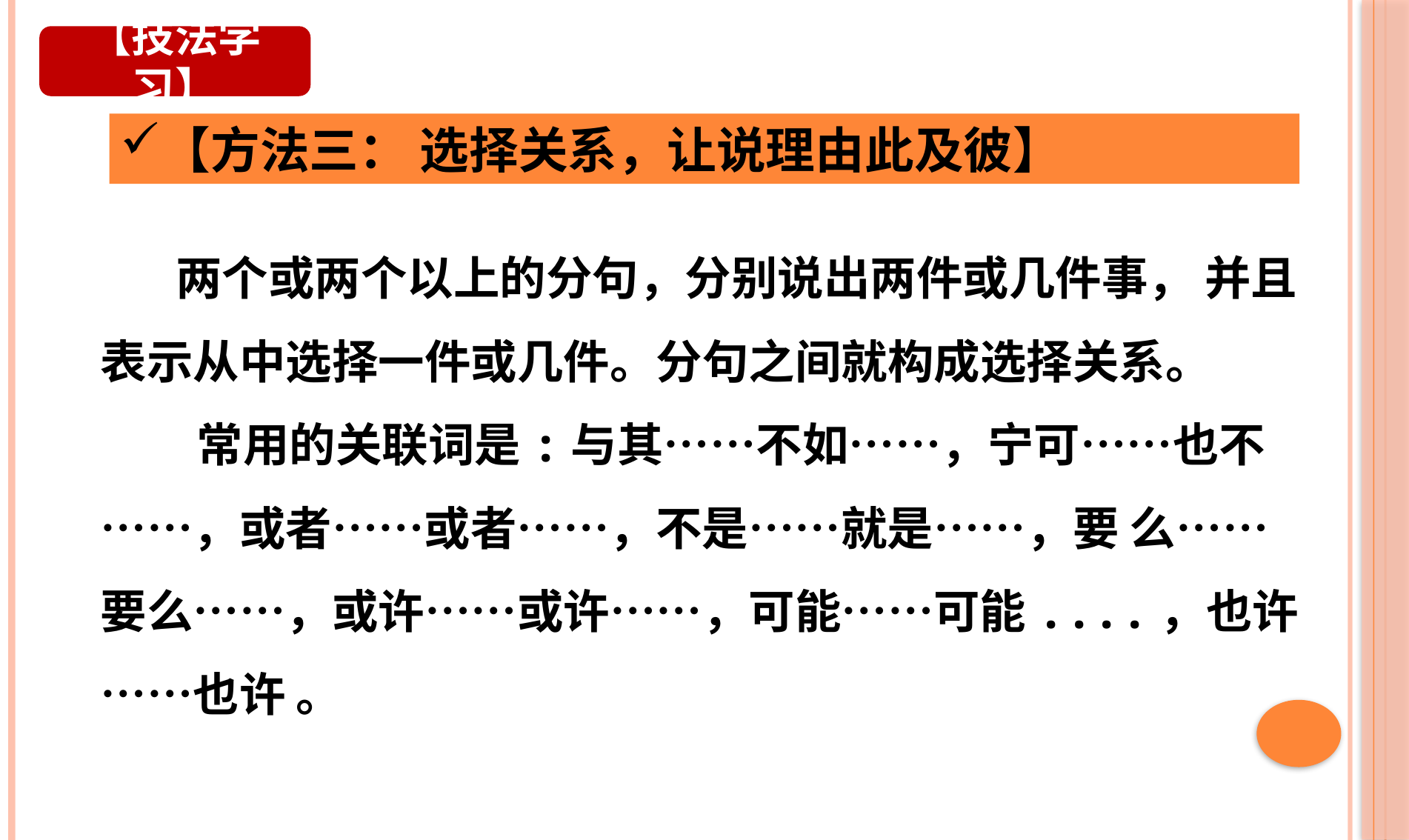

【技法学习】
【方法三： 选择关系，让说理由此及彼】
   两个或两个以上的分句，分别说出两件或几件事， 并且表示从中选择一件或几件。分句之间就构成选择关系。
     常用的关联词是:与其……不如……，宁可……也不……，或者……或者……，不是……就是……，要 么……要么……，或许……或许……，可能……可能....，也许……也许 。